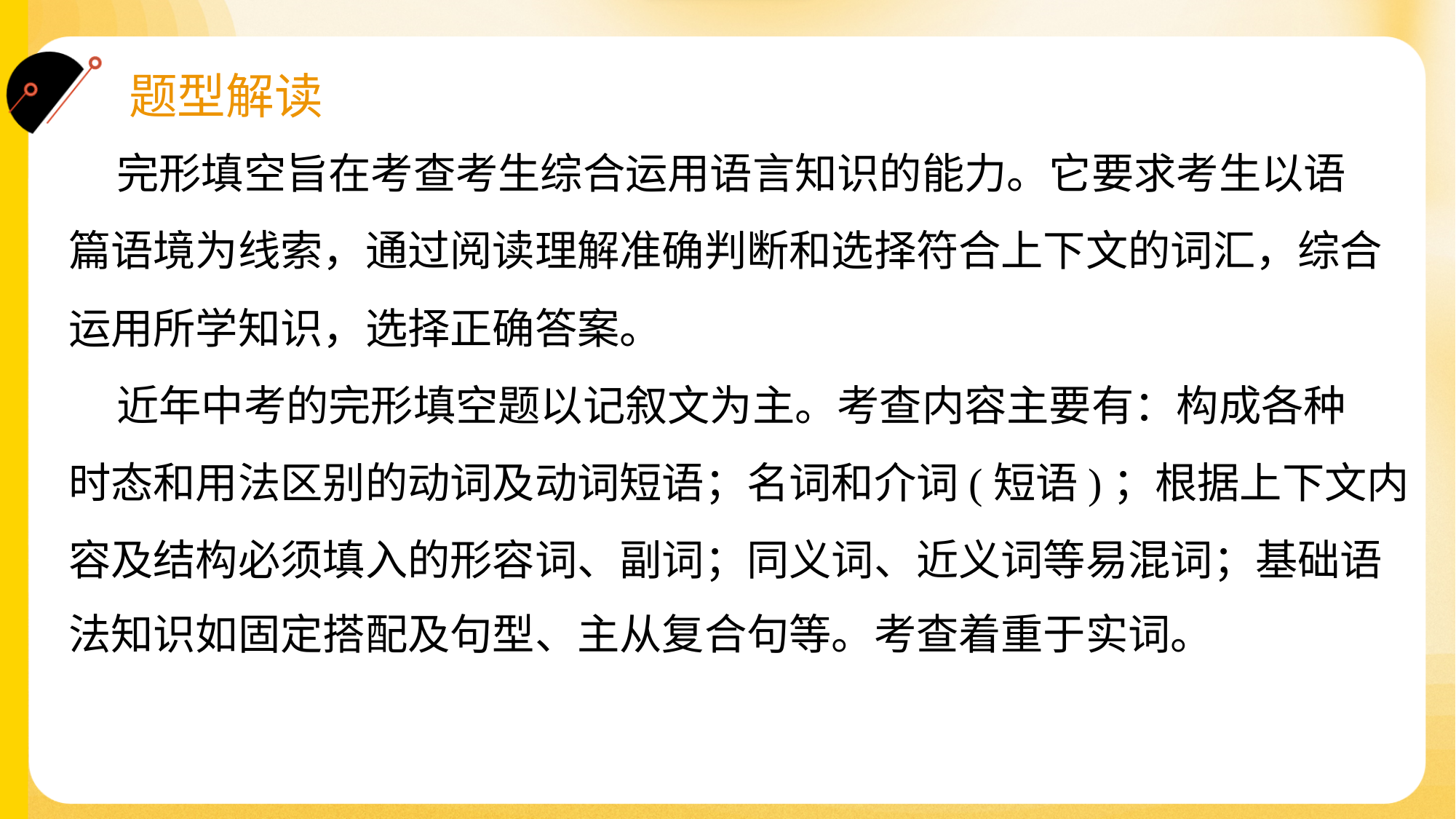

完形填空旨在考查考生综合运用语言知识的能力。它要求考生以语
篇语境为线索，通过阅读理解准确判断和选择符合上下文的词汇，综合
运用所学知识，选择正确答案。
    近年中考的完形填空题以记叙文为主。考查内容主要有：构成各种
时态和用法区别的动词及动词短语；名词和介词(短语)；根据上下文内
容及结构必须填入的形容词、副词；同义词、近义词等易混词；基础语
法知识如固定搭配及句型、主从复合句等。考查着重于实词。